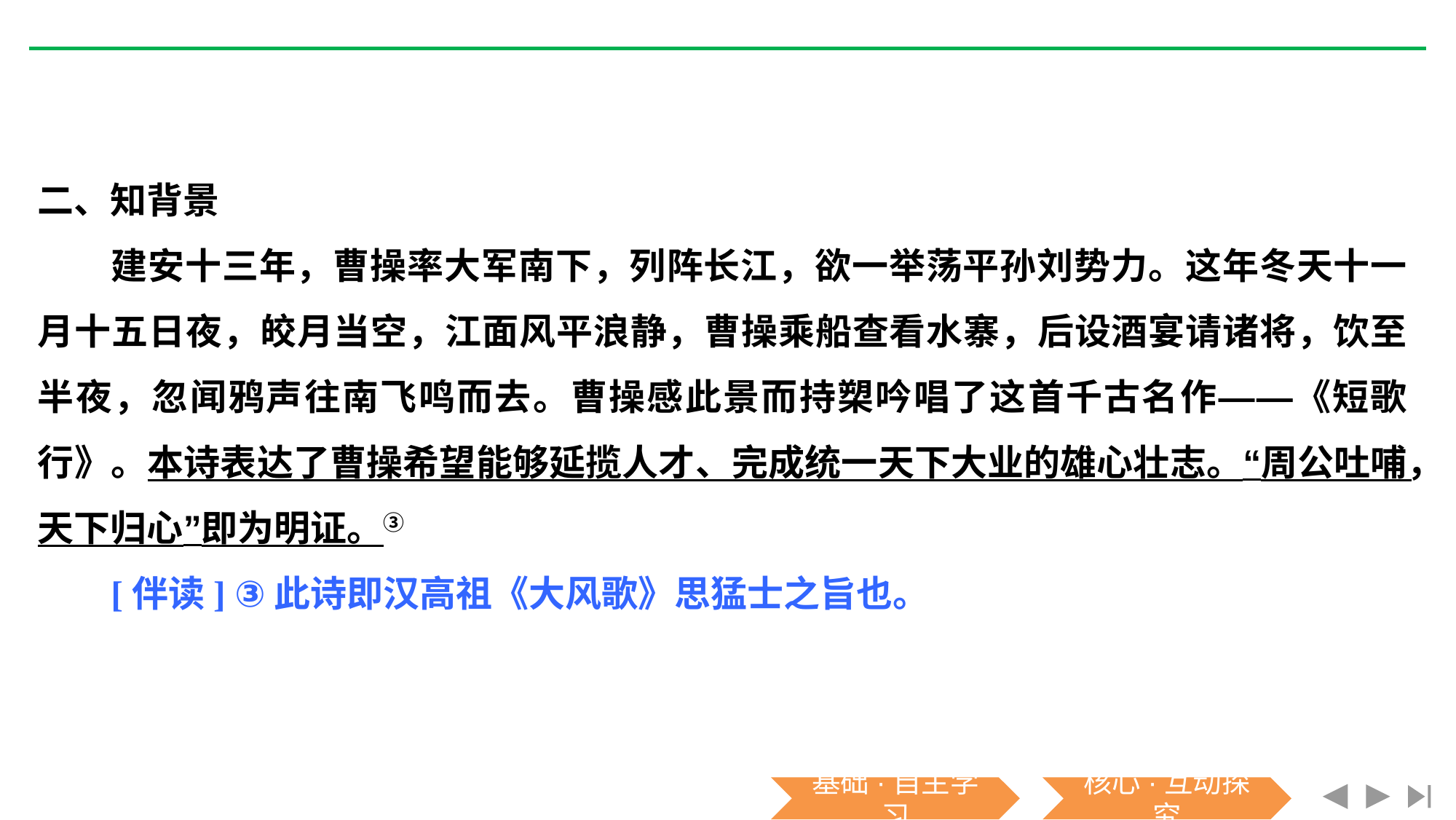

二、知背景
建安十三年，曹操率大军南下，列阵长江，欲一举荡平孙刘势力。这年冬天十一月十五日夜，皎月当空，江面风平浪静，曹操乘船查看水寨，后设酒宴请诸将，饮至半夜，忽闻鸦声往南飞鸣而去。曹操感此景而持槊吟唱了这首千古名作——《短歌行》。本诗表达了曹操希望能够延揽人才、完成统一天下大业的雄心壮志。“周公吐哺，天下归心”即为明证。③
[伴读] ③此诗即汉高祖《大风歌》思猛士之旨也。